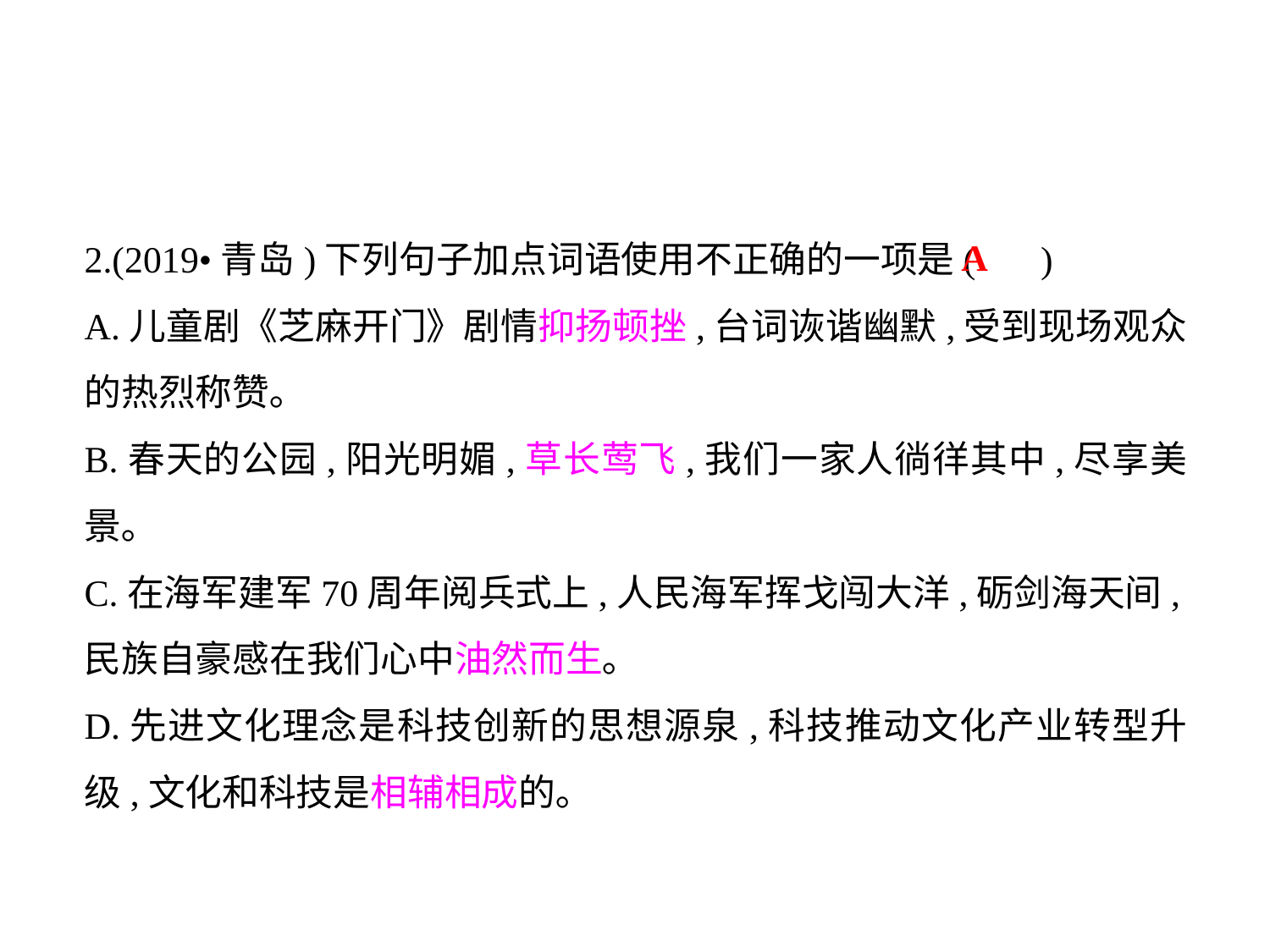

2.(2019•青岛)下列句子加点词语使用不正确的一项是(       )
A.儿童剧《芝麻开门》剧情抑扬顿挫,台词诙谐幽默,受到现场观众的热烈称赞｡
B.春天的公园,阳光明媚,草长莺飞,我们一家人徜徉其中,尽享美景｡
C.在海军建军70周年阅兵式上,人民海军挥戈闯大洋,砺剑海天间,民族自豪感在我们心中油然而生｡
D.先进文化理念是科技创新的思想源泉,科技推动文化产业转型升级,文化和科技是相辅相成的｡
A